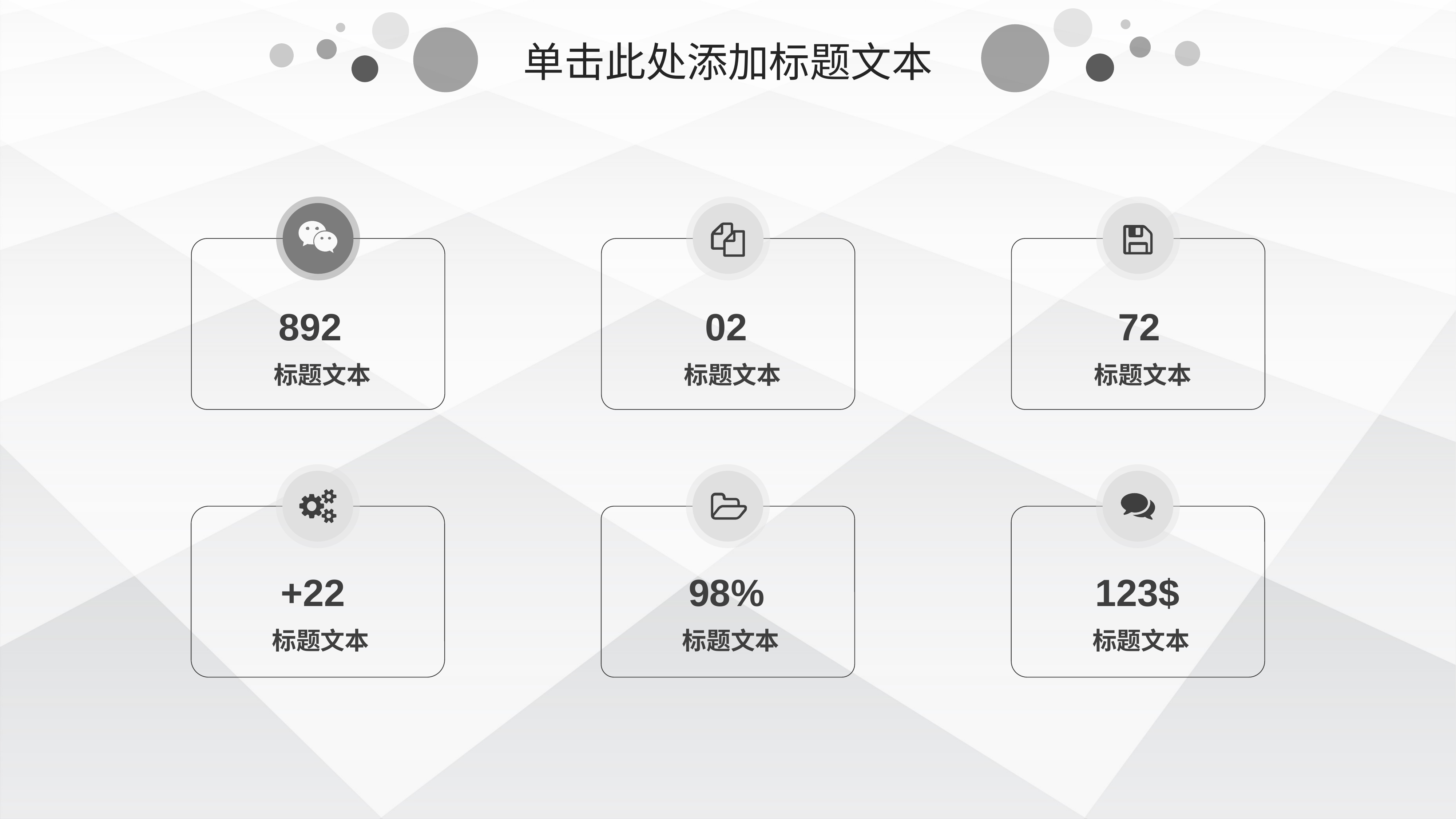

单击此处添加标题文本

892
02
72
标题文本
标题文本
标题文本

+22
98%
123$
标题文本
标题文本
标题文本